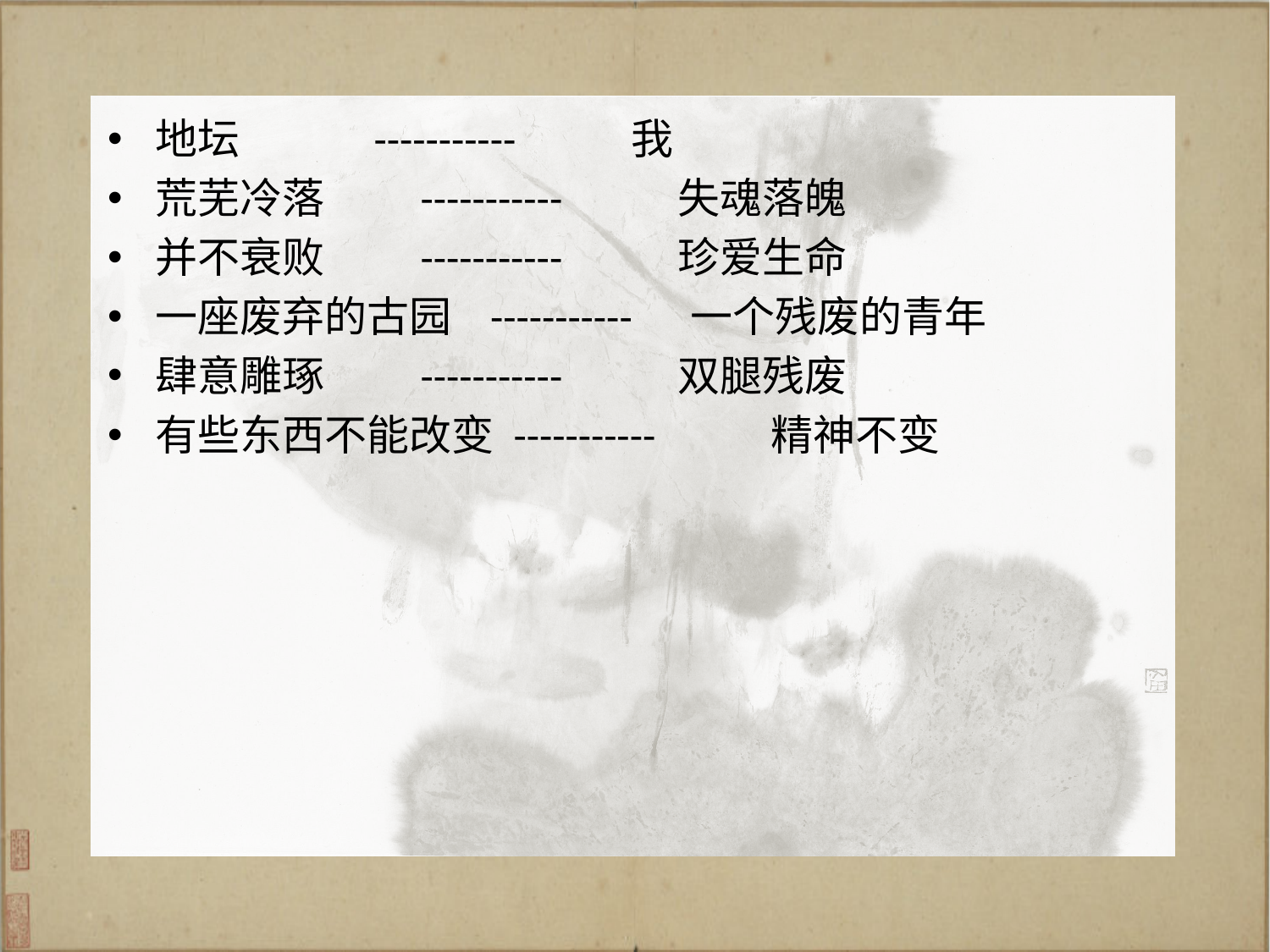

地坛             -----------           我
荒芜冷落         -----------           失魂落魄
并不衰败         -----------           珍爱生命
一座废弃的古园   -----------     一个残废的青年
肆意雕琢         -----------           双腿残废
有些东西不能改变 -----------           精神不变